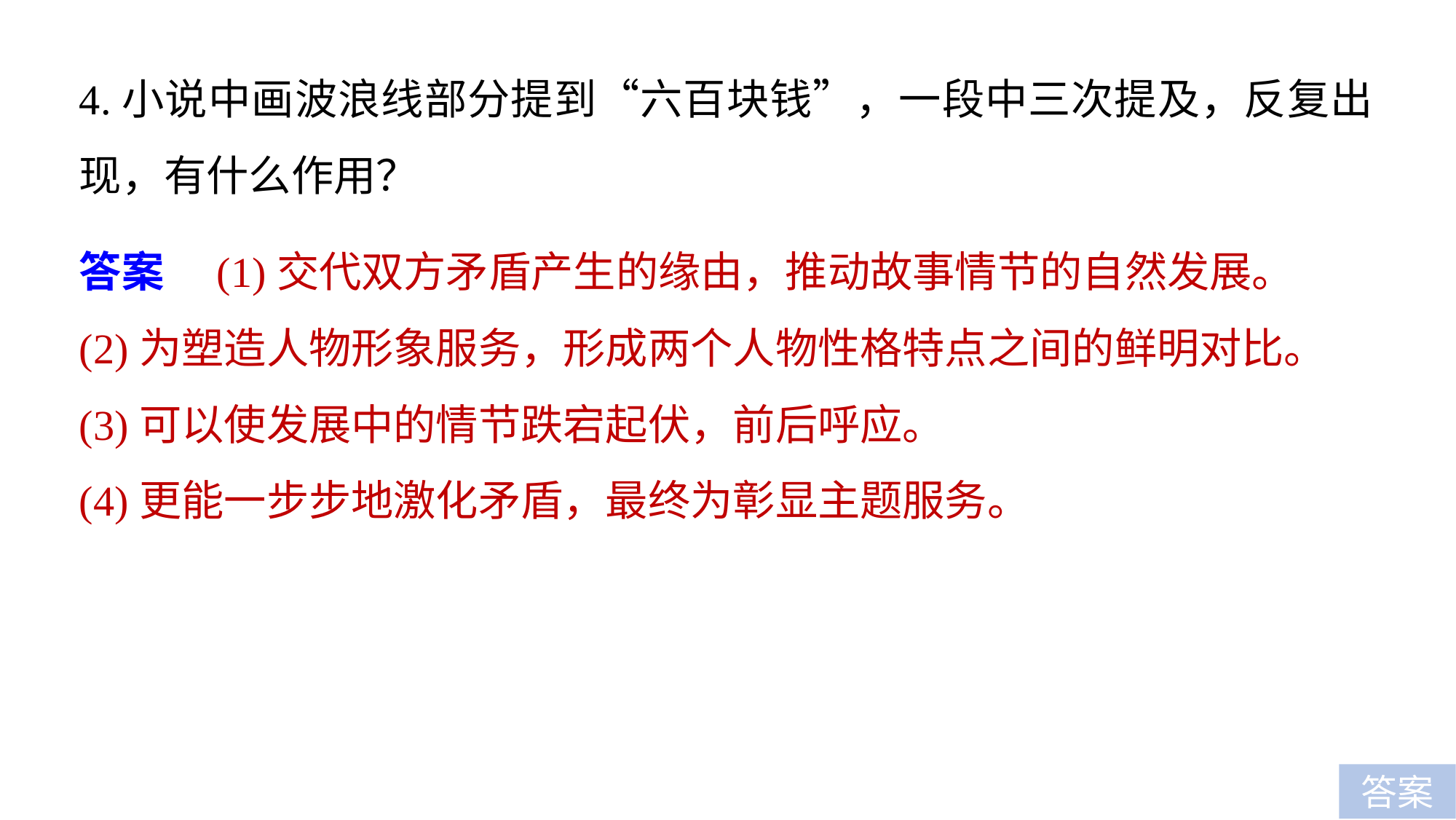

4.小说中画波浪线部分提到“六百块钱”，一段中三次提及，反复出现，有什么作用？
答案　(1)交代双方矛盾产生的缘由，推动故事情节的自然发展。
(2)为塑造人物形象服务，形成两个人物性格特点之间的鲜明对比。
(3)可以使发展中的情节跌宕起伏，前后呼应。
(4)更能一步步地激化矛盾，最终为彰显主题服务。
答案